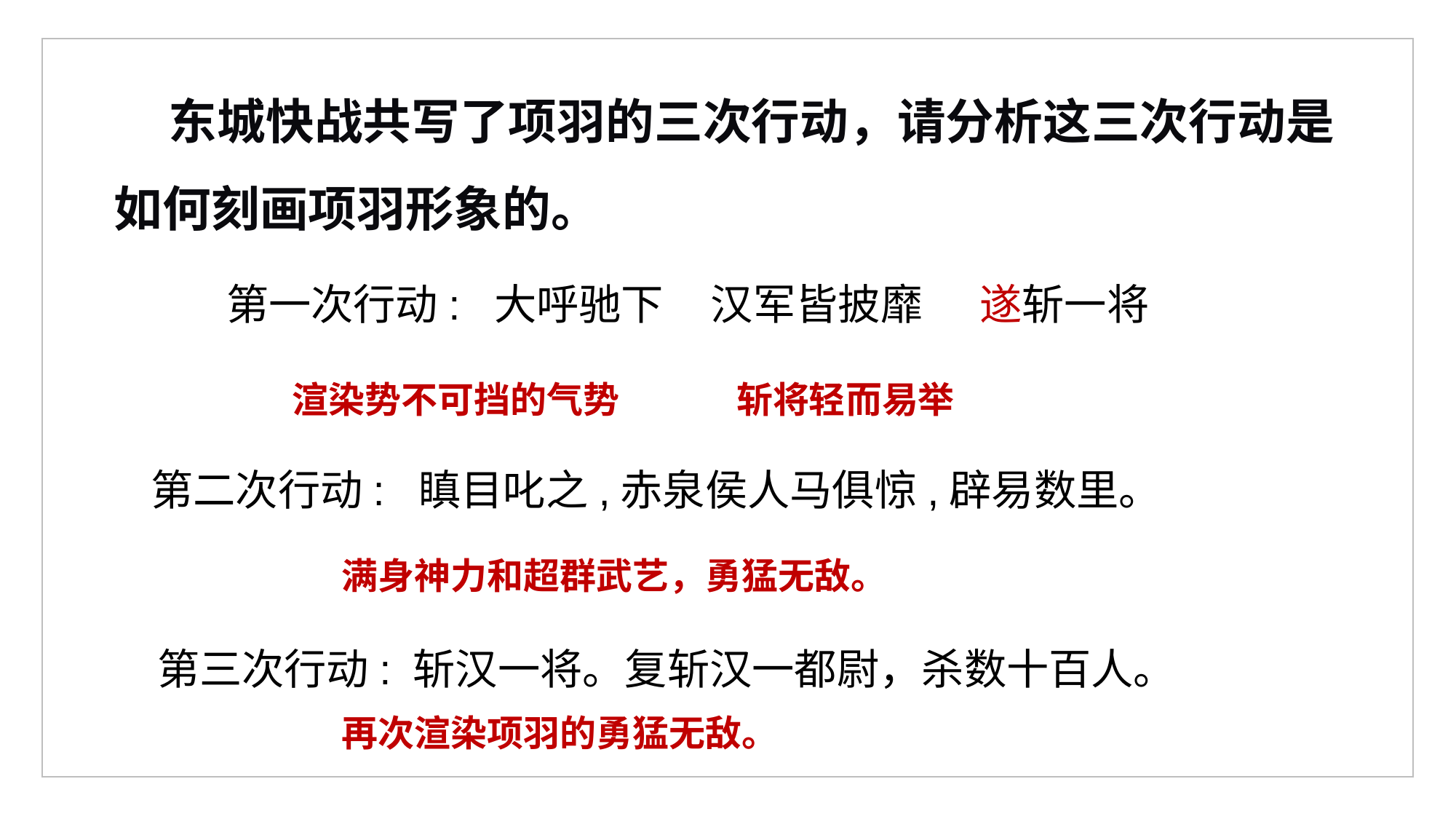

东城快战共写了项羽的三次行动，请分析这三次行动是如何刻画项羽形象的。
第一次行动:  大呼驰下     汉军皆披靡      遂斩一将
渲染势不可挡的气势
斩将轻而易举
第二次行动:  瞋目叱之,赤泉侯人马俱惊,辟易数里。
满身神力和超群武艺，勇猛无敌。
第三次行动: 斩汉一将。复斩汉一都尉，杀数十百人。
再次渲染项羽的勇猛无敌。